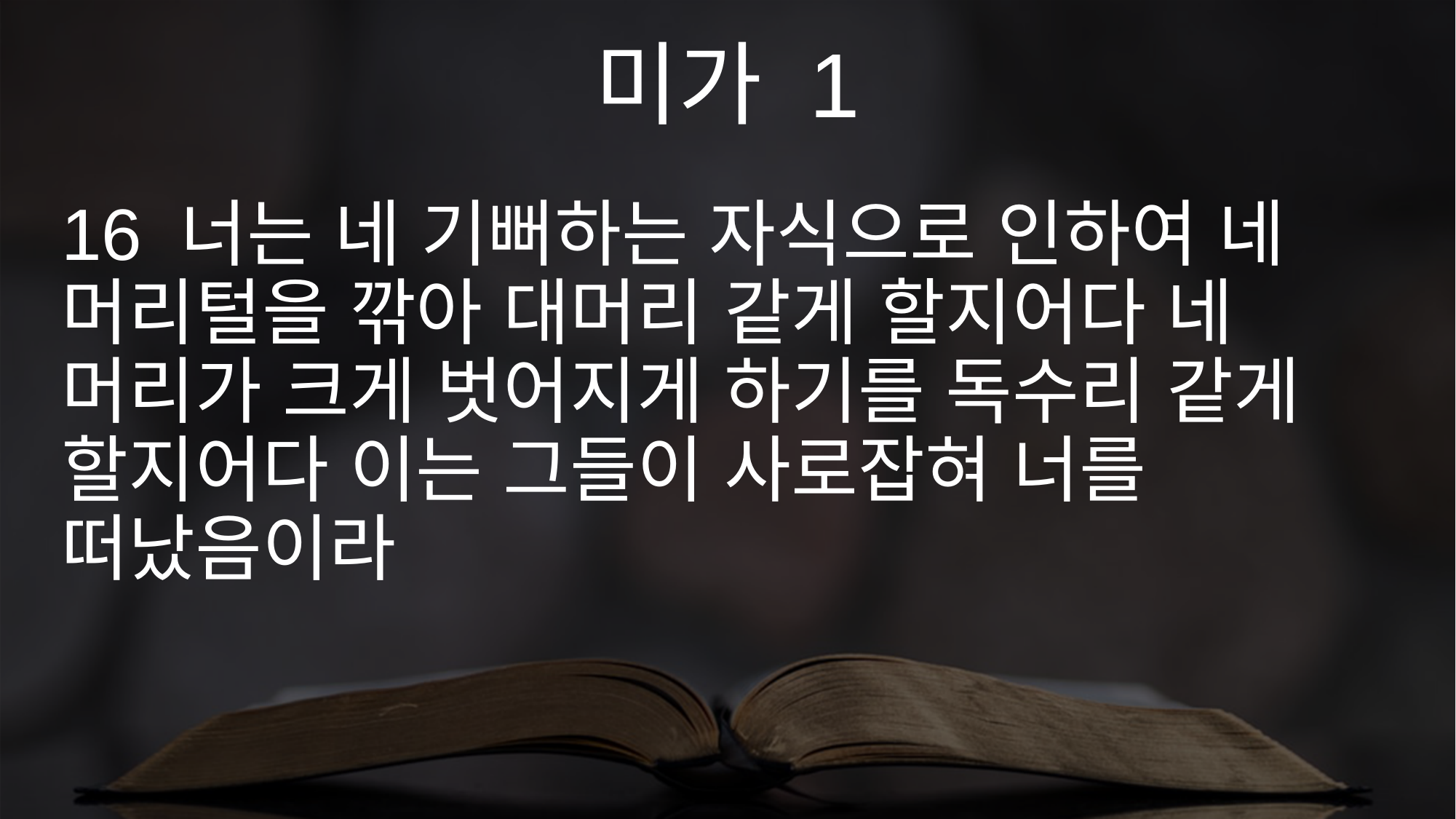

미가 1
16 너는 네 기뻐하는 자식으로 인하여 네 머리털을 깎아 대머리 같게 할지어다 네 머리가 크게 벗어지게 하기를 독수리 같게 할지어다 이는 그들이 사로잡혀 너를 떠났음이라